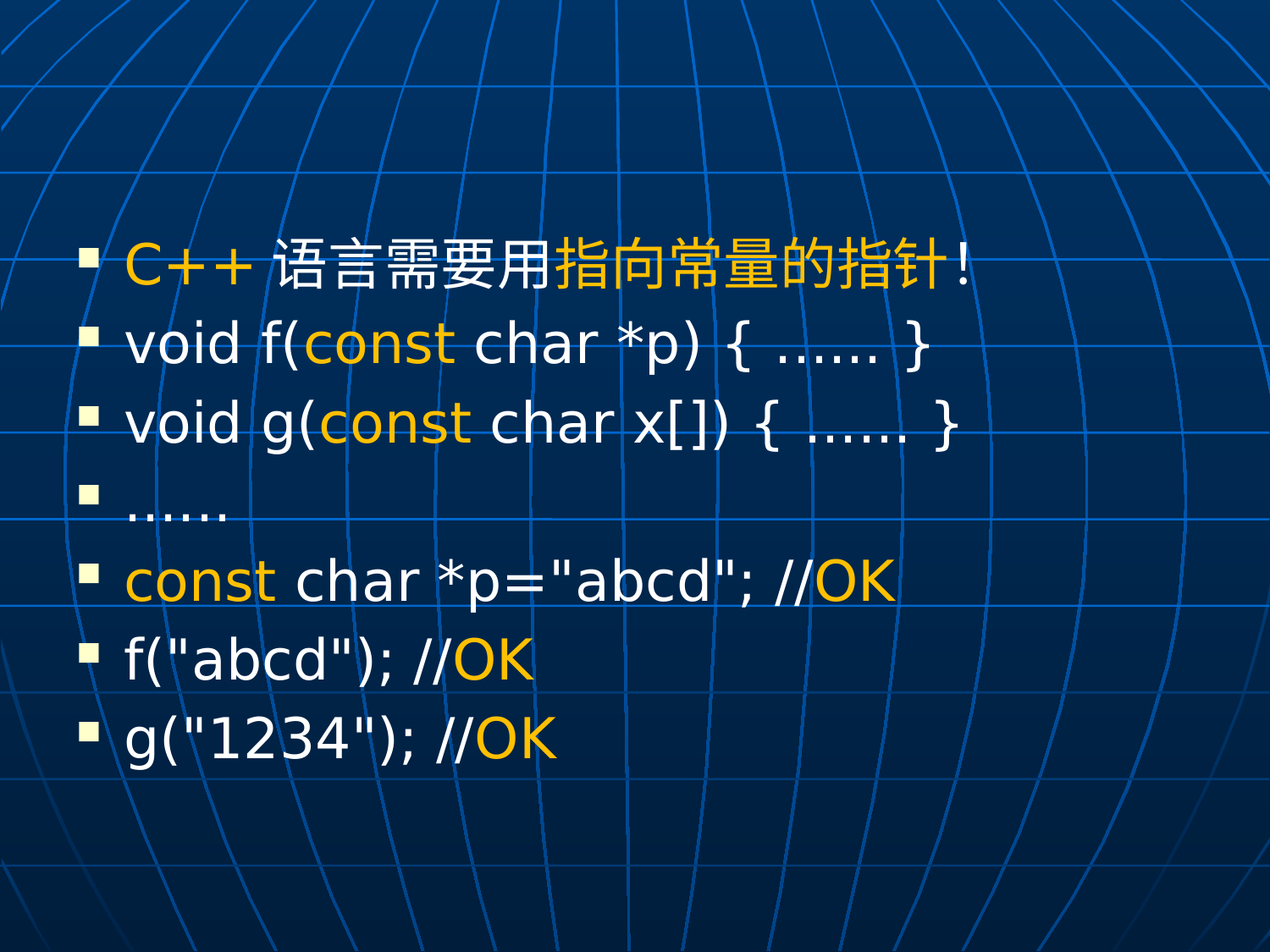

#
C++语言需要用指向常量的指针！
void f(const char *p) { ...... }
void g(const char x[]) { ...... }
......
const char *p="abcd"; //OK
f("abcd"); //OK
g("1234"); //OK